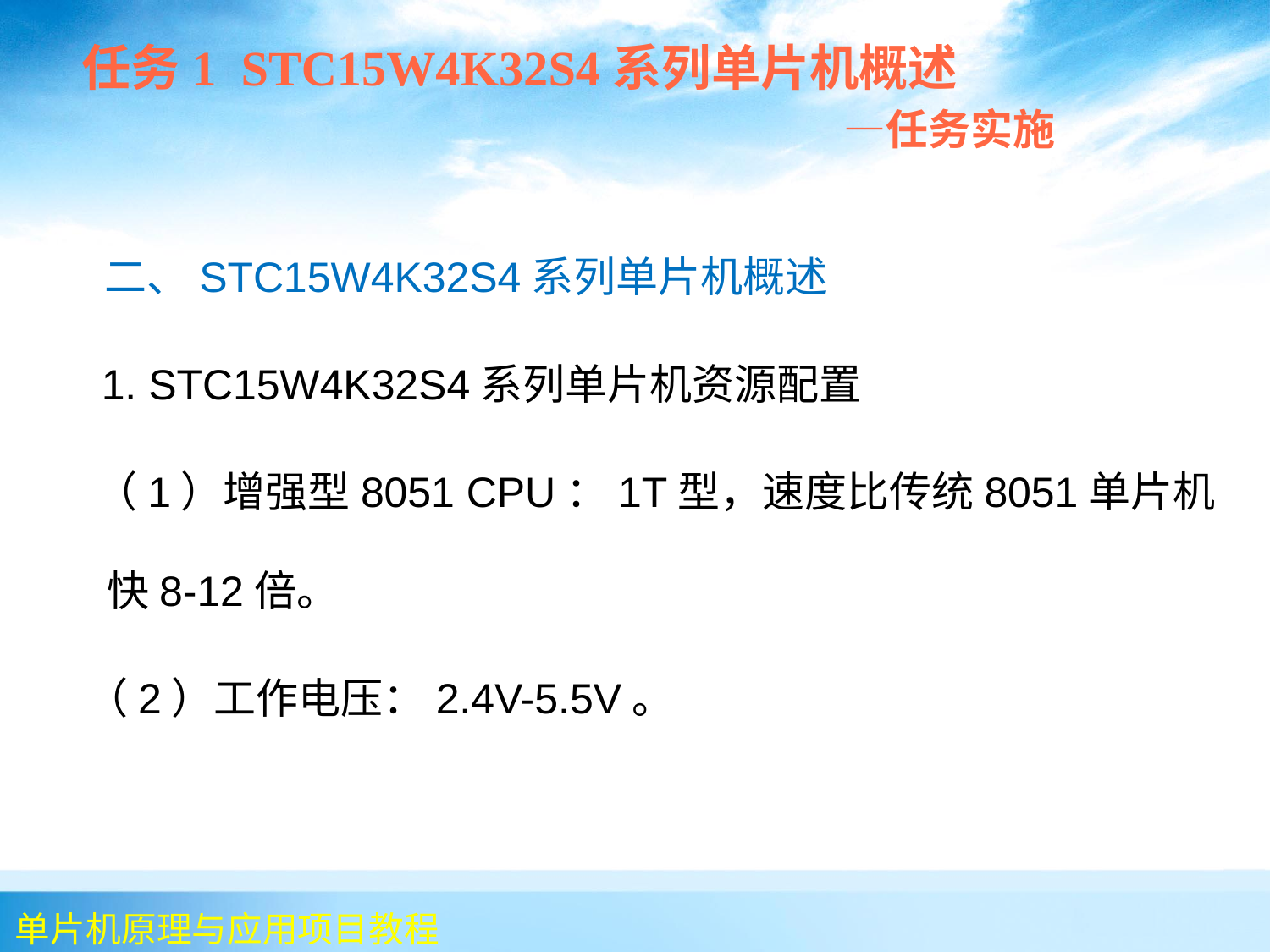

任务1  STC15W4K32S4系列单片机概述
                                                                        —任务实施
   二、STC15W4K32S4系列单片机概述
   1. STC15W4K32S4系列单片机资源配置
  （1）增强型8051 CPU：1T型，速度比传统8051单片机快8-12倍。
 （2）工作电压：2.4V-5.5V。